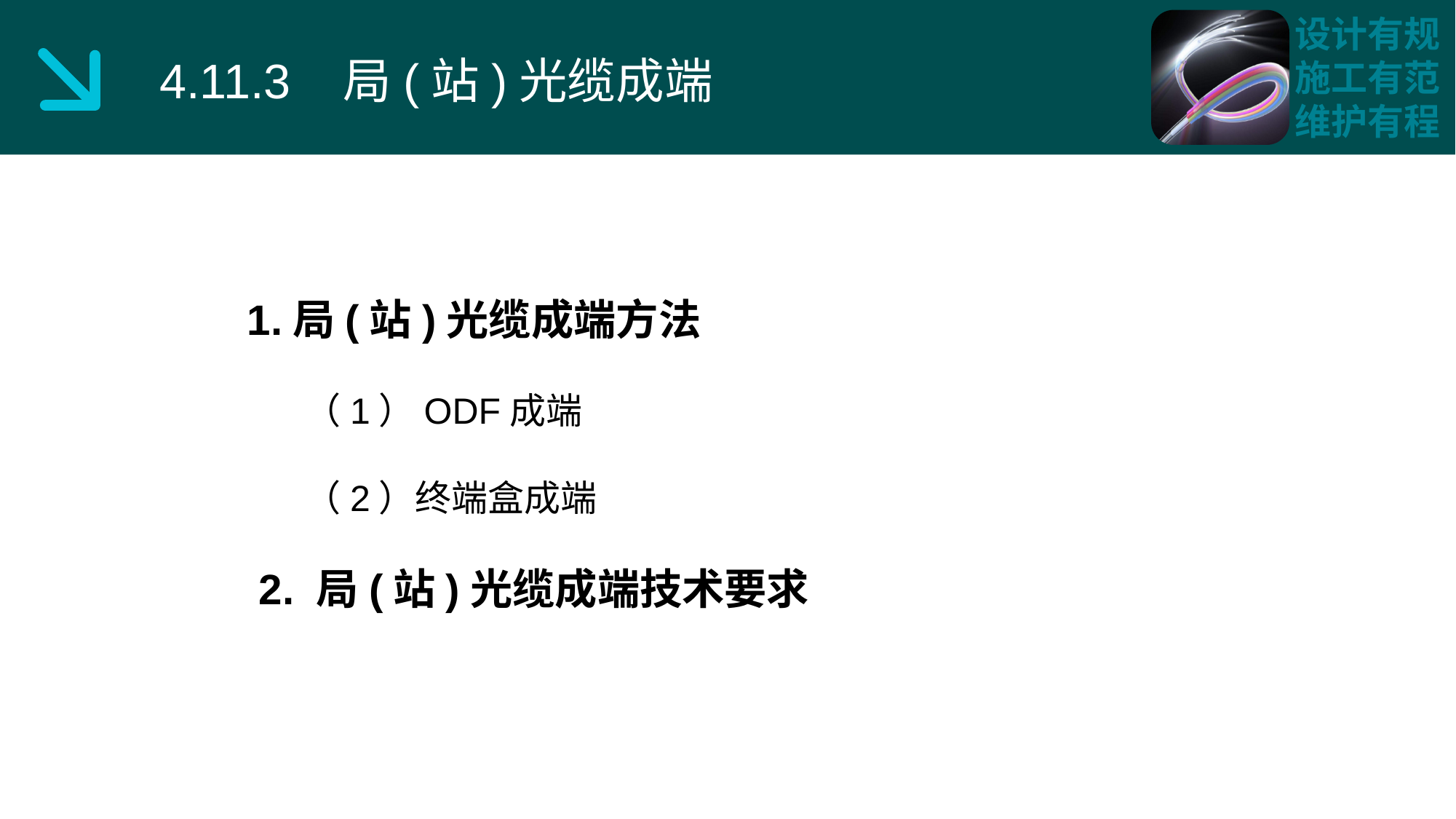

4.11.3   局(站)光缆成端

1.局(站)光缆成端方法

      （1）ODF成端

      （2）终端盒成端

 2. 局(站)光缆成端技术要求